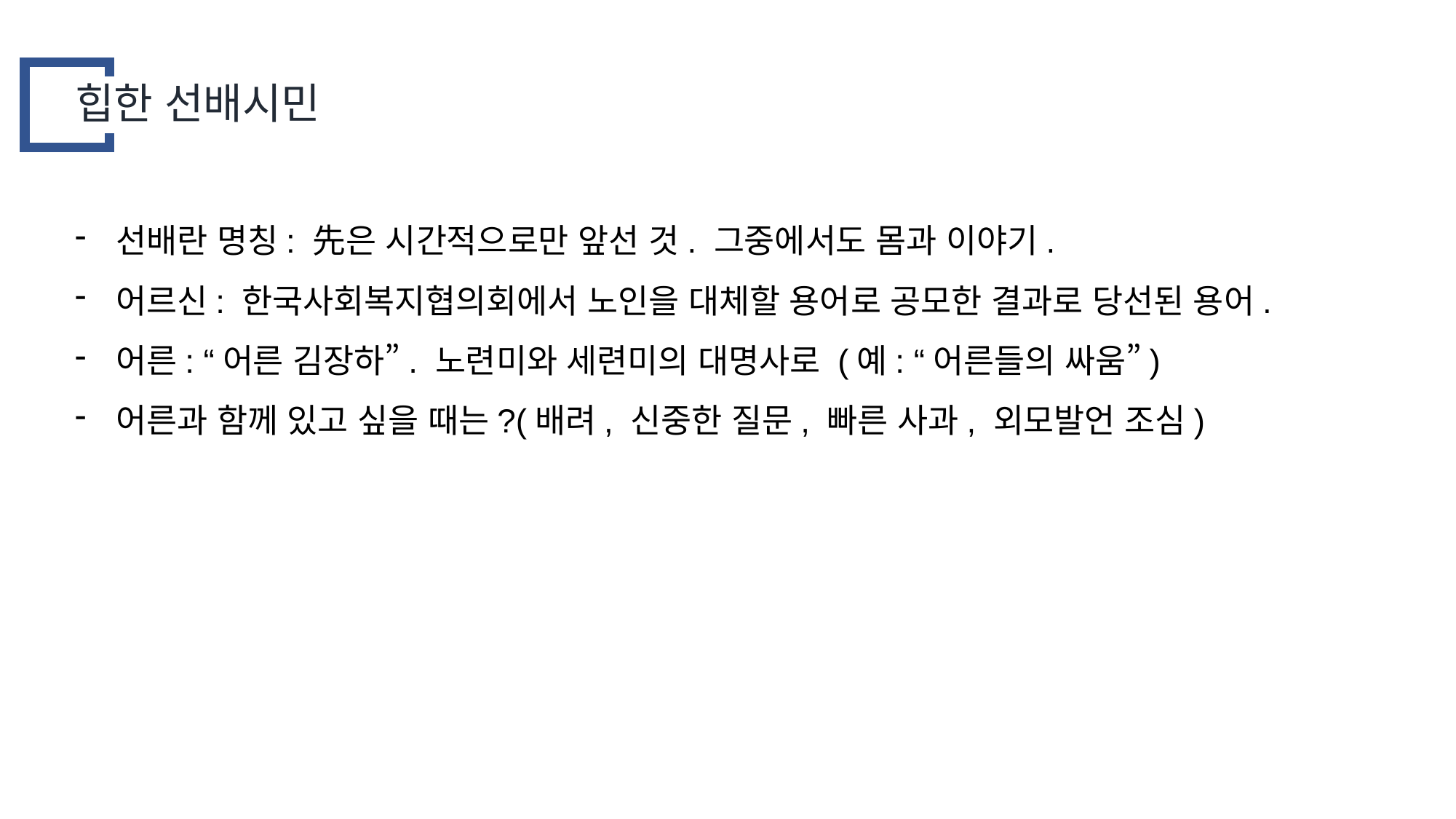

힙한 선배시민
선배란 명칭: 先은 시간적으로만 앞선 것. 그중에서도 몸과 이야기.
어르신: 한국사회복지협의회에서 노인을 대체할 용어로 공모한 결과로 당선된 용어.
어른: “어른 김장하”. 노련미와 세련미의 대명사로 (예: “어른들의 싸움”)
어른과 함께 있고 싶을 때는?(배려, 신중한 질문, 빠른 사과, 외모발언 조심)